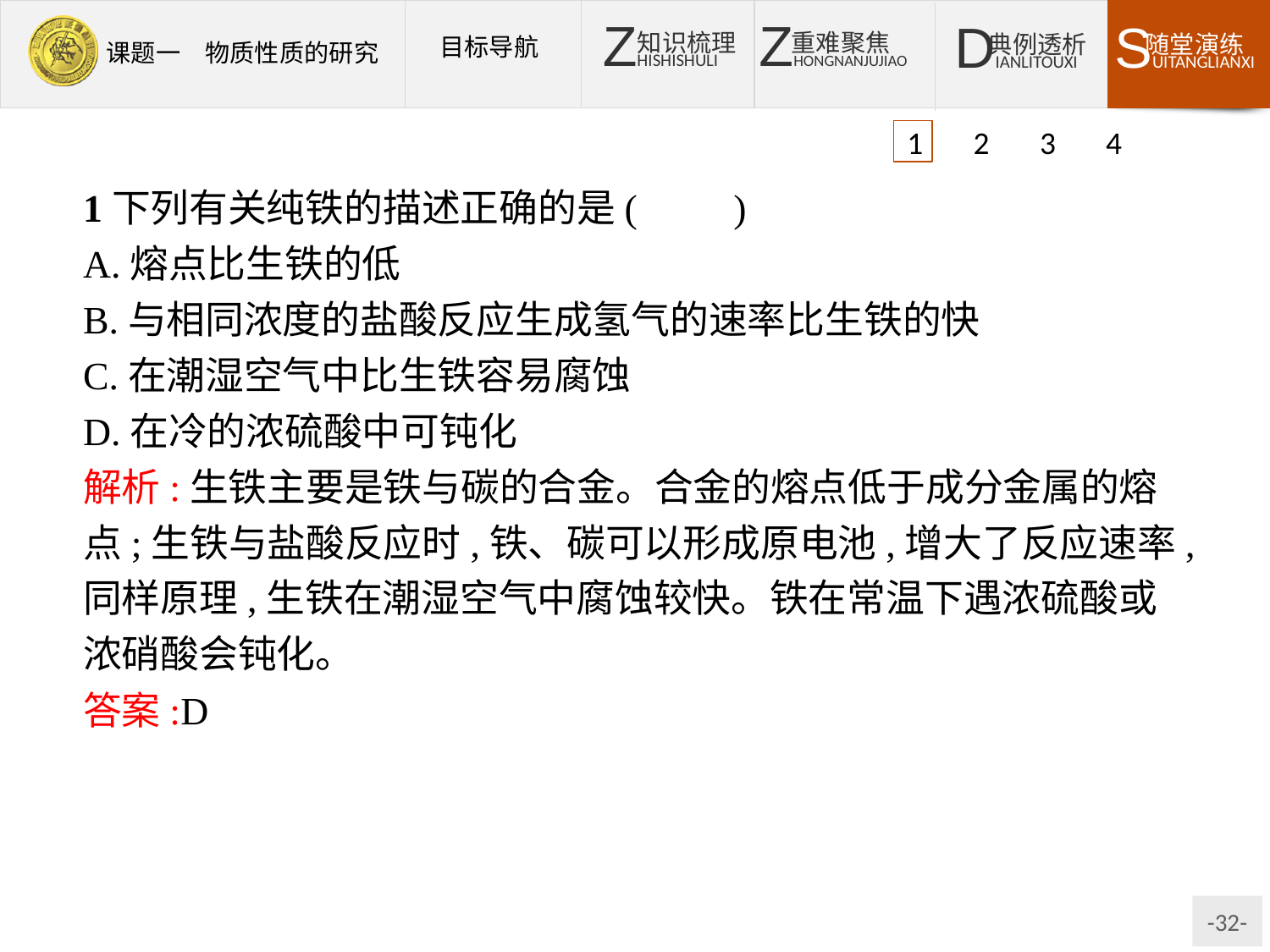

1       2       3       4

1下列有关纯铁的描述正确的是(　　)
A.熔点比生铁的低
B.与相同浓度的盐酸反应生成氢气的速率比生铁的快
C.在潮湿空气中比生铁容易腐蚀
D.在冷的浓硫酸中可钝化
解析:生铁主要是铁与碳的合金。合金的熔点低于成分金属的熔点;生铁与盐酸反应时,铁、碳可以形成原电池,增大了反应速率,同样原理,生铁在潮湿空气中腐蚀较快。铁在常温下遇浓硫酸或浓硝酸会钝化。
答案:D